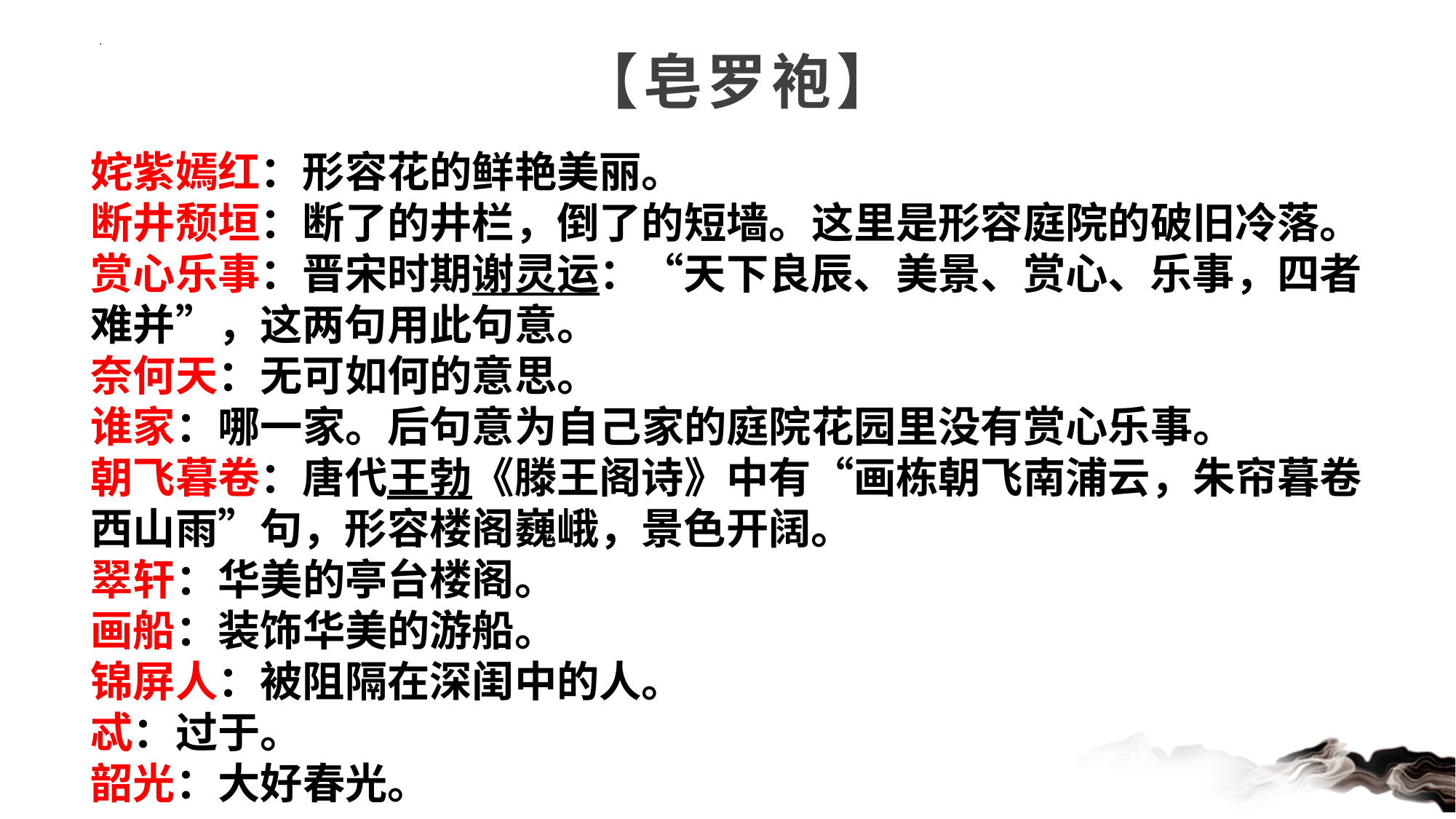

# 【皂罗袍】
姹紫嫣红：形容花的鲜艳美丽。
断井颓垣：断了的井栏，倒了的短墙。这里是形容庭院的破旧冷落。
赏心乐事：晋宋时期谢灵运：“天下良辰、美景、赏心、乐事，四者难并”，这两句用此句意。
奈何天：无可如何的意思。
谁家：哪一家。后句意为自己家的庭院花园里没有赏心乐事。
朝飞暮卷：唐代王勃《滕王阁诗》中有“画栋朝飞南浦云，朱帘暮卷西山雨”句，形容楼阁巍峨，景色开阔。
翠轩：华美的亭台楼阁。
画船：装饰华美的游船。
锦屏人：被阻隔在深闺中的人。
忒：过于。
韶光：大好春光。